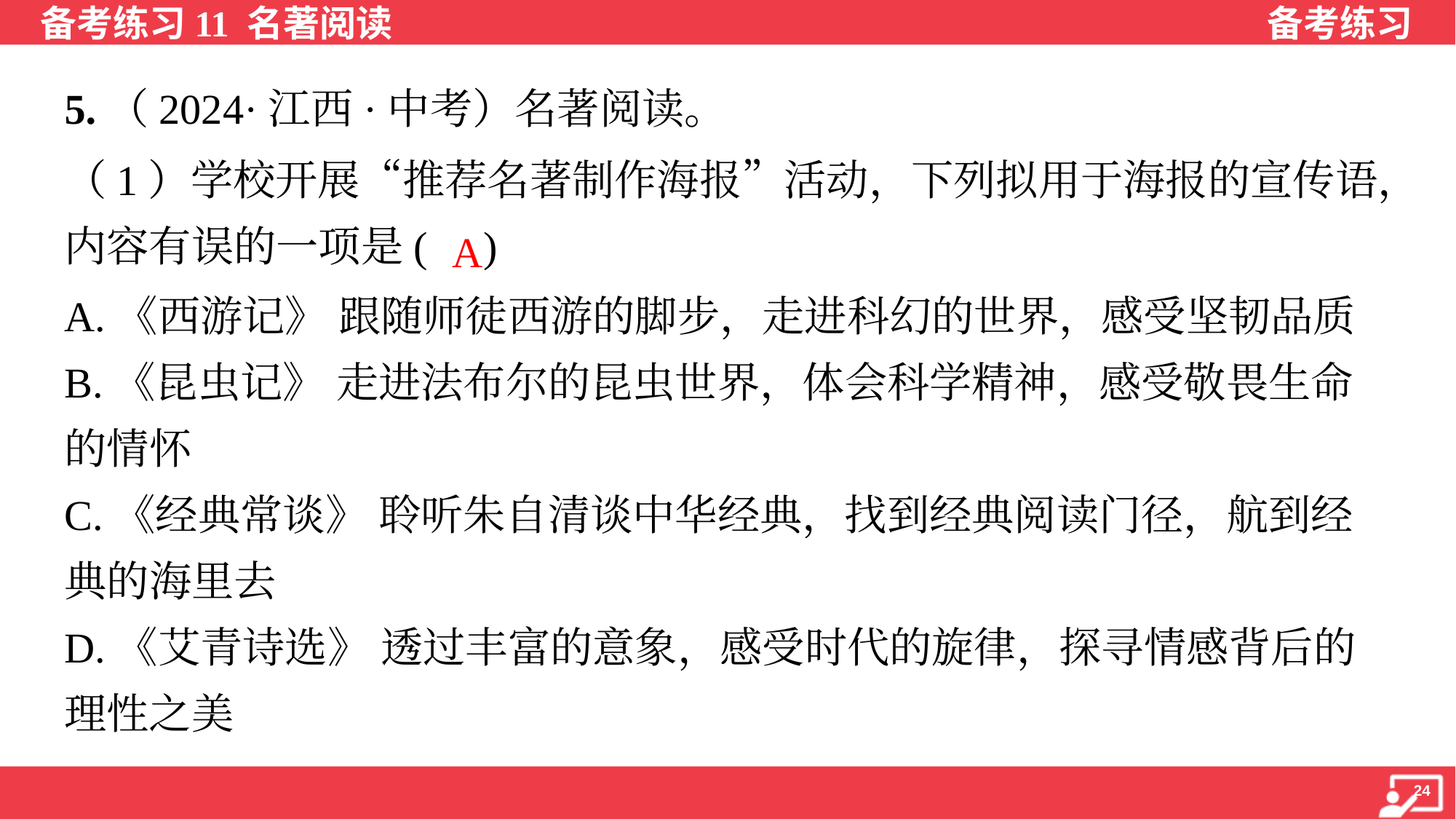

5.（2024·江西·中考）名著阅读。
（1）学校开展“推荐名著制作海报”活动，下列拟用于海报的宣传语，
内容有误的一项是(     )
A
A.《西游记》 跟随师徒西游的脚步，走进科幻的世界，感受坚韧品质
B.《昆虫记》 走进法布尔的昆虫世界，体会科学精神，感受敬畏生命
的情怀
C.《经典常谈》 聆听朱自清谈中华经典，找到经典阅读门径，航到经
典的海里去
D.《艾青诗选》 透过丰富的意象，感受时代的旋律，探寻情感背后的
理性之美